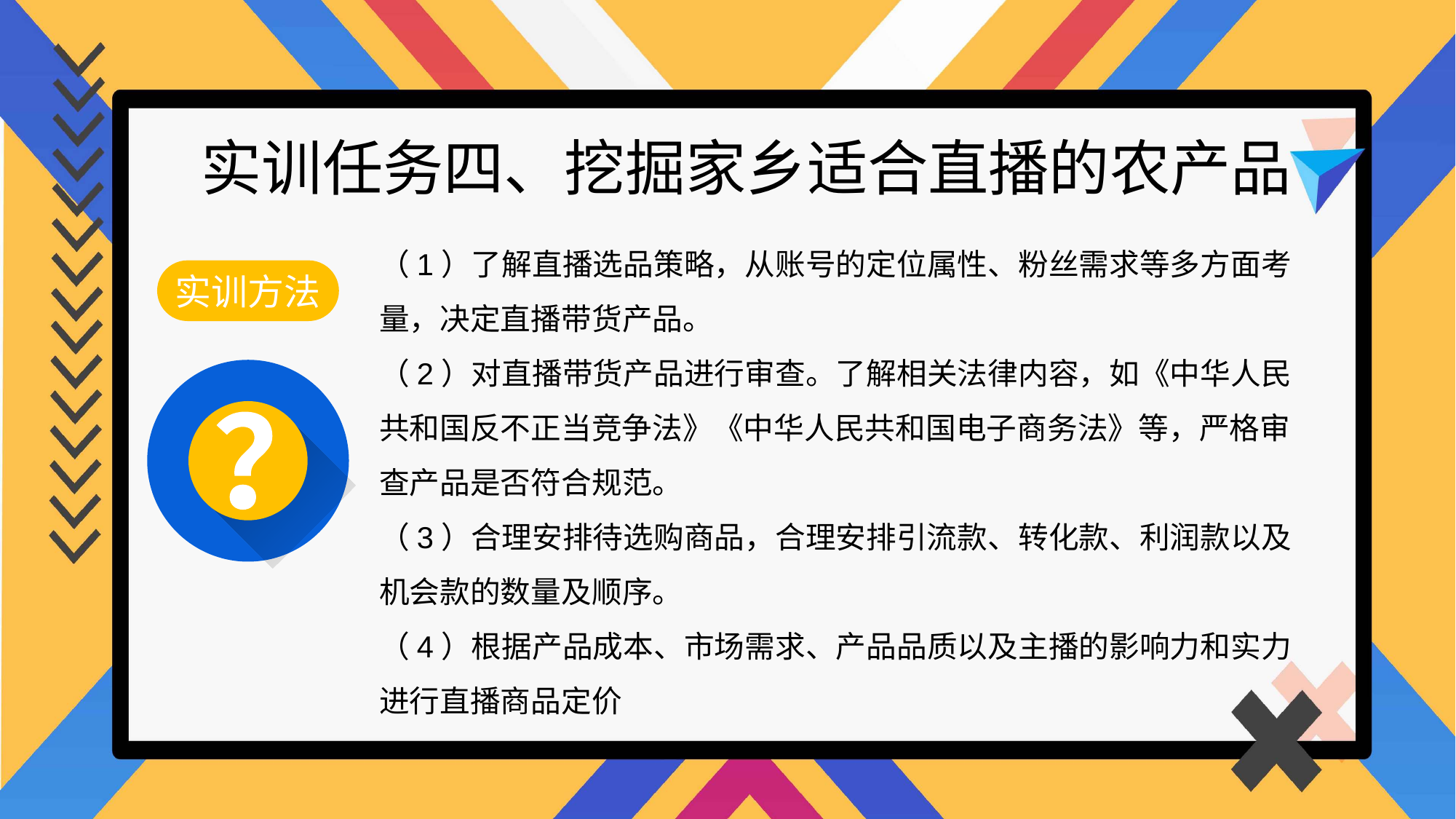

实训任务四、挖掘家乡适合直播的农产品
（1）了解直播选品策略，从账号的定位属性、粉丝需求等多方面考量，决定直播带货产品。
（2）对直播带货产品进行审查。了解相关法律内容，如《中华人民共和国反不正当竞争法》《中华人民共和国电子商务法》等，严格审查产品是否符合规范。
（3）合理安排待选购商品，合理安排引流款、转化款、利润款以及机会款的数量及顺序。
（4）根据产品成本、市场需求、产品品质以及主播的影响力和实力进行直播商品定价
实训方法